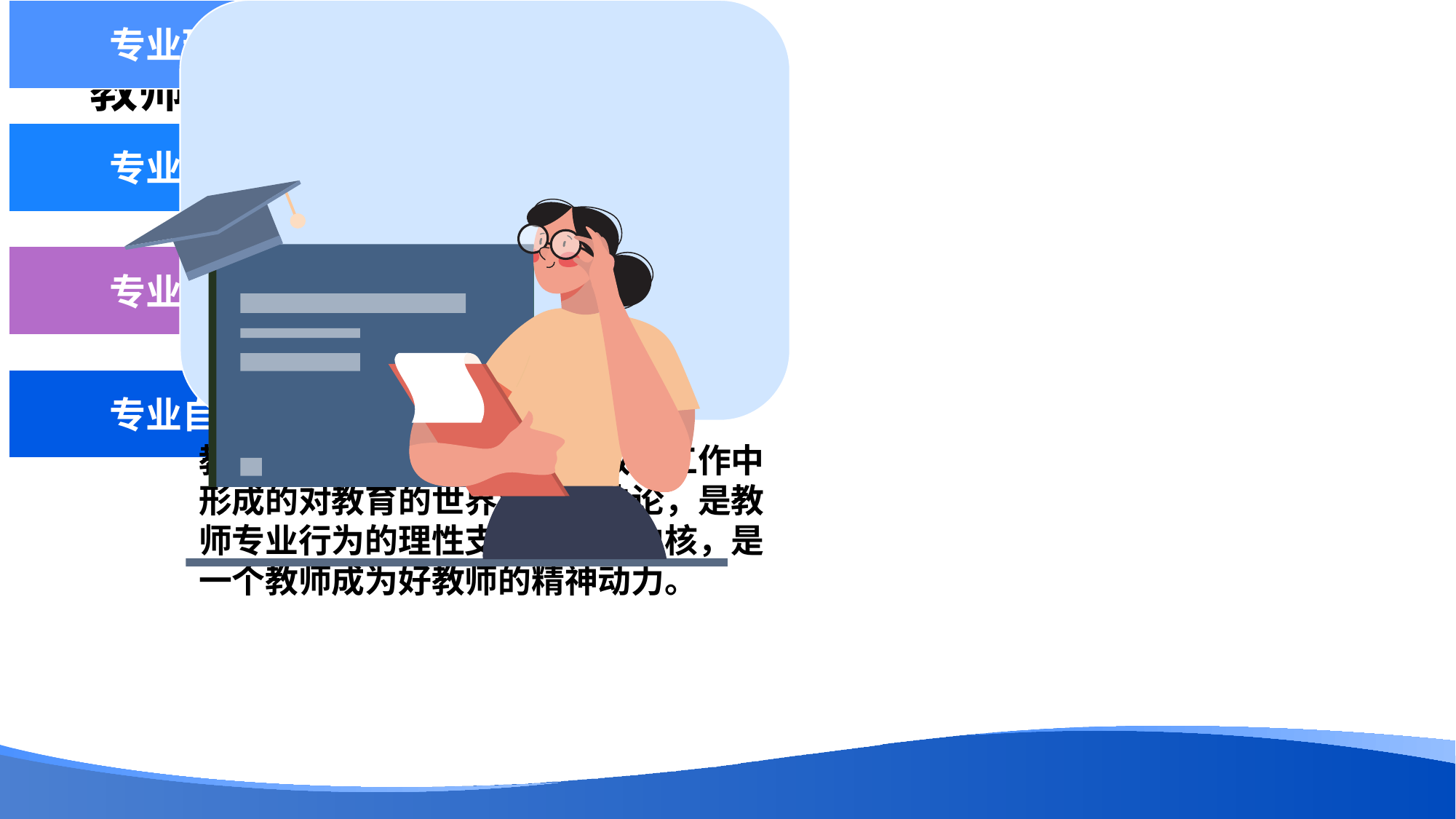

# 教师专业情意
教师专业情意是教师在教育教学工作中形成的对教育的世界观和方法论，是教师专业行为的理性支点和精神内核，是一个教师成为好教师的精神动力。

专业理想
专业情操
专业性向
专业自我